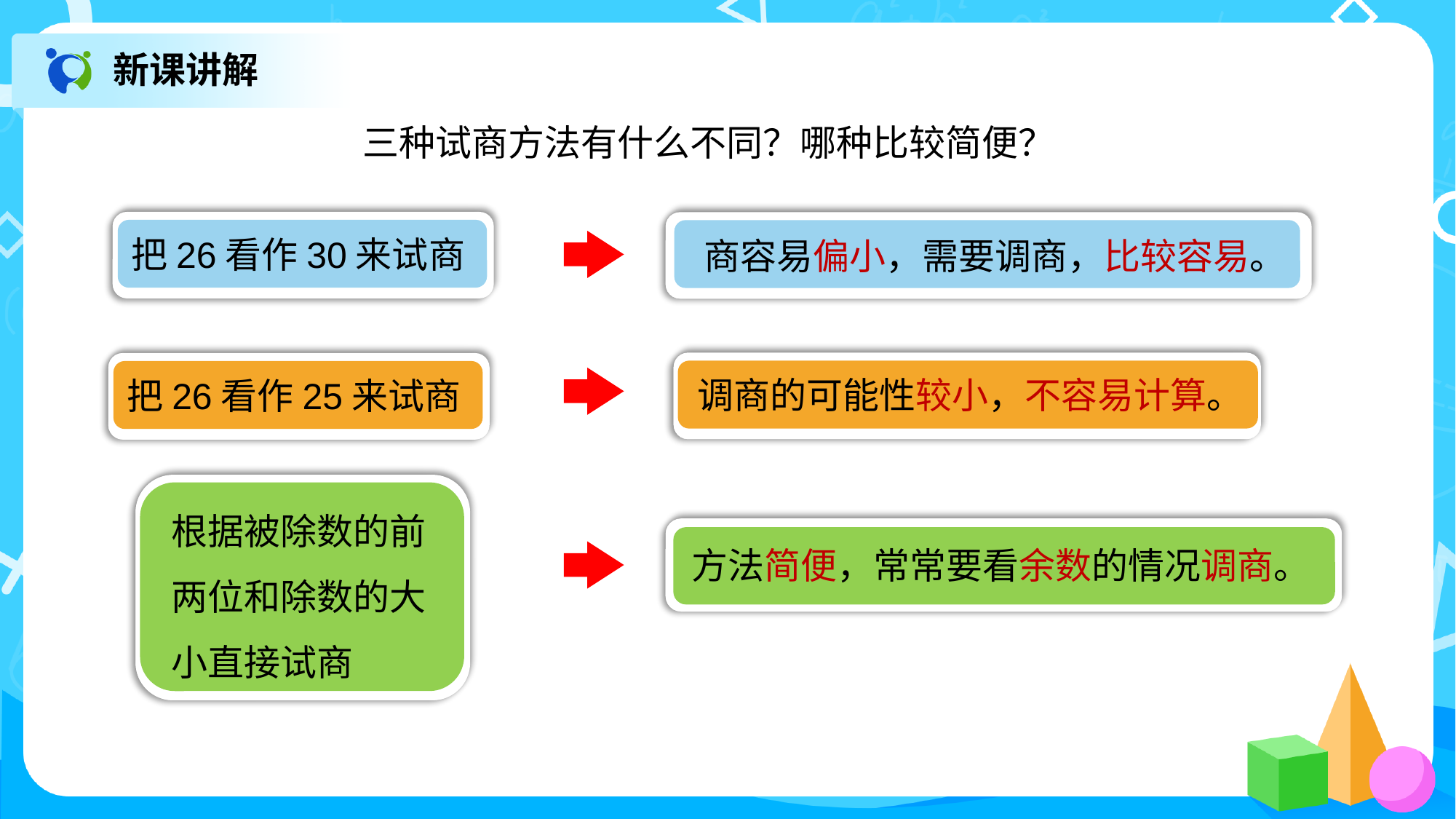

新课讲解
三种试商方法有什么不同？哪种比较简便？

把26看作30来试商

商容易偏小，需要调商，比较容易。

调商的可能性较小，不容易计算。

把26看作25来试商

根据被除数的前两位和除数的大小直接试商

方法简便，常常要看余数的情况调商。